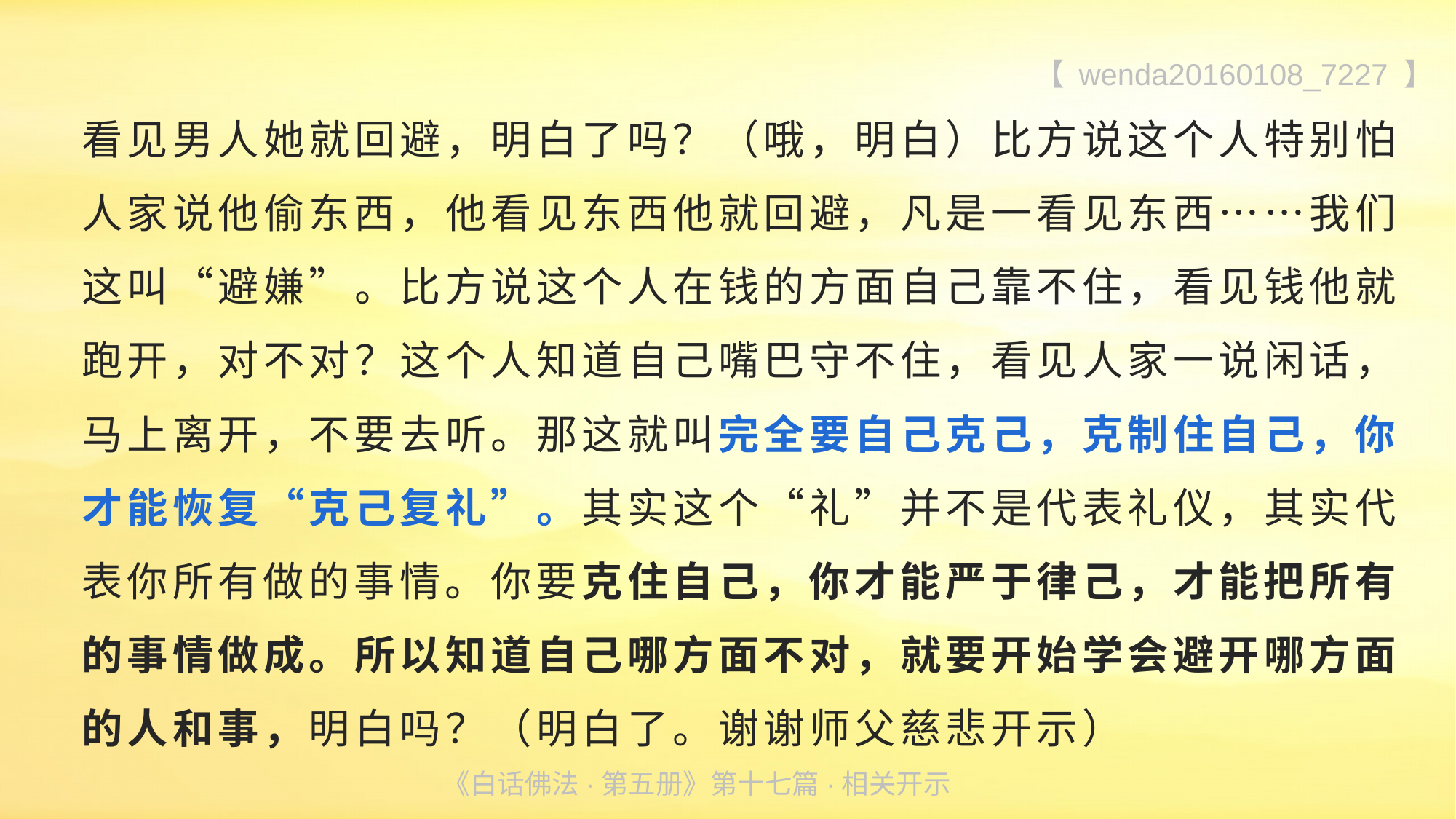

【 wenda20160108_7227 】
看见男人她就回避，明白了吗？（哦，明白）比方说这个人特别怕人家说他偷东西，他看见东西他就回避，凡是一看见东西……我们这叫“避嫌”。比方说这个人在钱的方面自己靠不住，看见钱他就跑开，对不对？这个人知道自己嘴巴守不住，看见人家一说闲话，马上离开，不要去听。那这就叫完全要自己克己，克制住自己，你才能恢复“克己复礼”。其实这个“礼”并不是代表礼仪，其实代表你所有做的事情。你要克住自己，你才能严于律己，才能把所有的事情做成。所以知道自己哪方面不对，就要开始学会避开哪方面的人和事，明白吗？（明白了。谢谢师父慈悲开示）
《白话佛法·第五册》第十七篇·相关开示